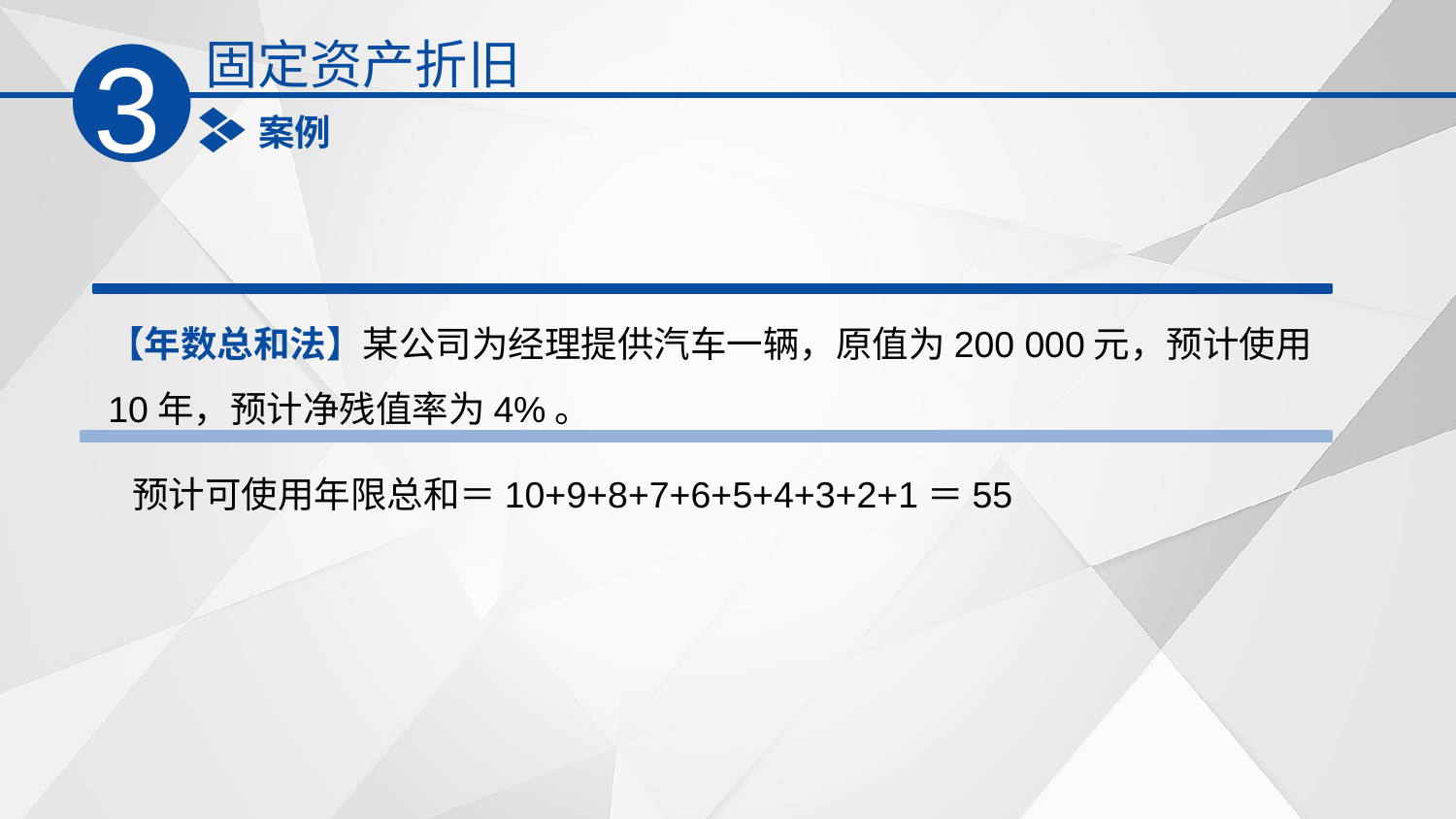

固定资产折旧
3

案例

【年数总和法】某公司为经理提供汽车一辆，原值为200 000元，预计使用10年，预计净残值率为4%。

预计可使用年限总和＝10+9+8+7+6+5+4+3+2+1＝55